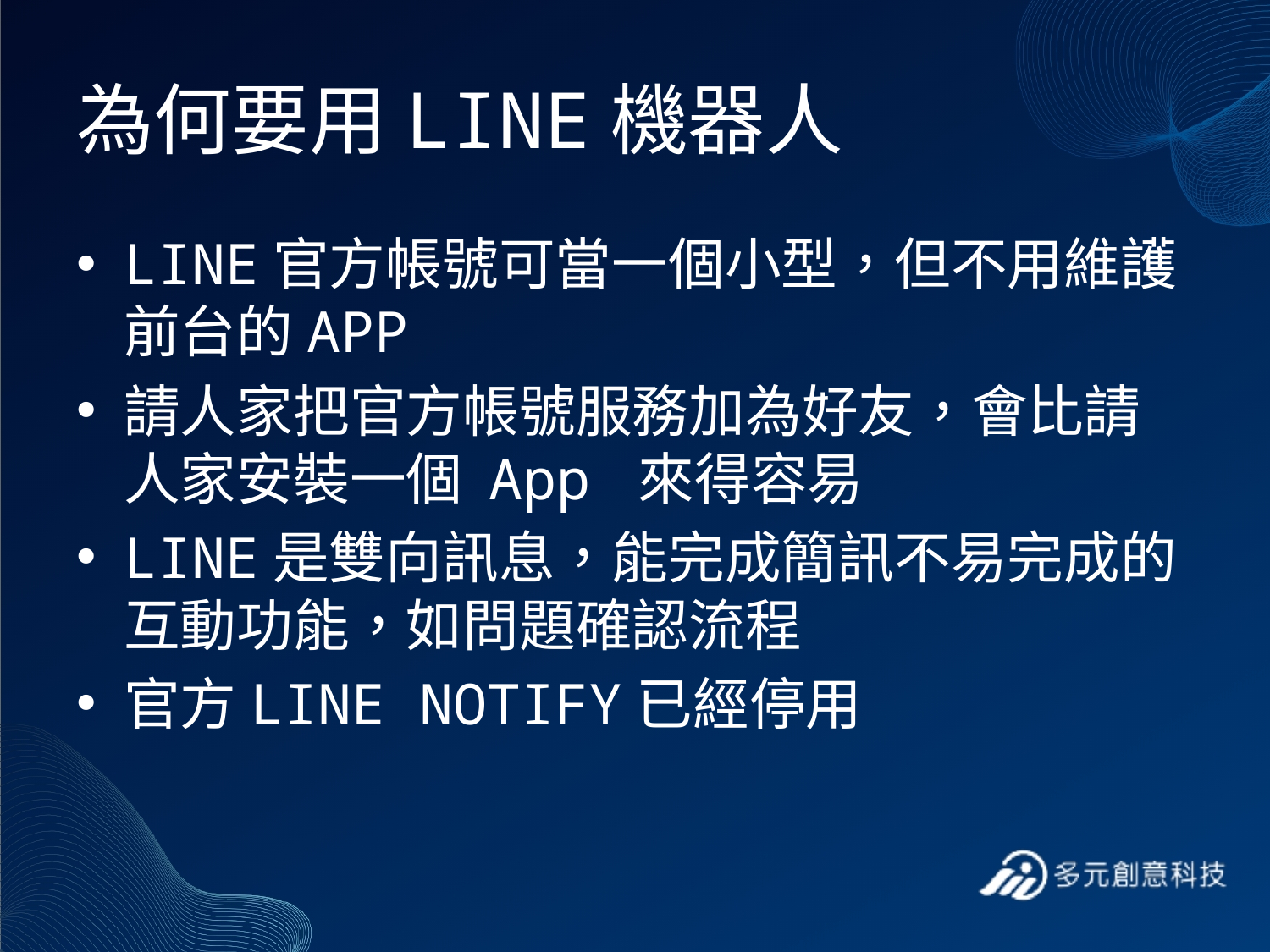

# 為何要用LINE機器人
LINE官方帳號可當一個小型，但不用維護前台的APP
請人家把官方帳號服務加為好友，會比請人家安裝一個 App 來得容易
LINE是雙向訊息，能完成簡訊不易完成的互動功能，如問題確認流程
官方LINE NOTIFY已經停用